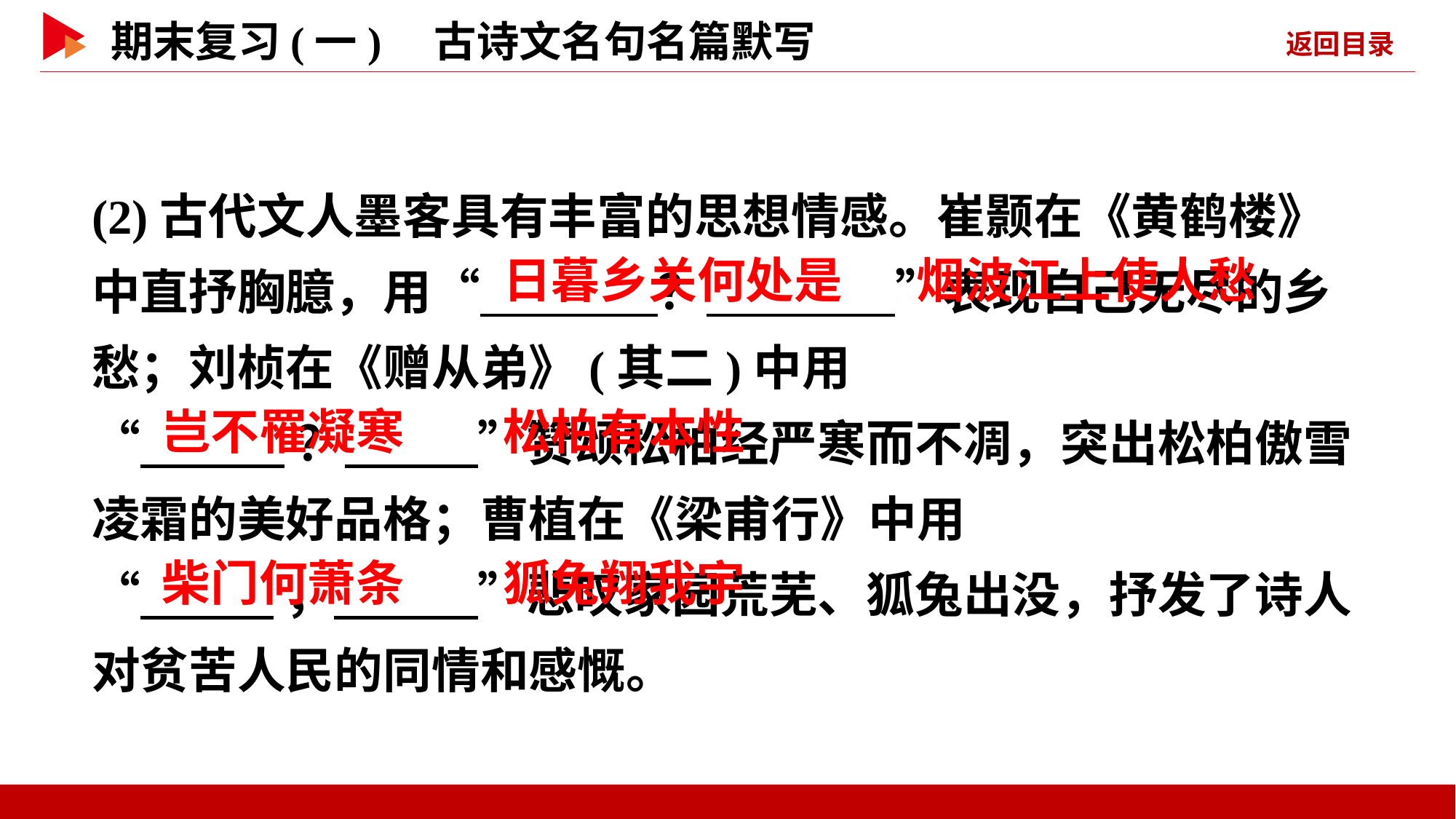

(2)古代文人墨客具有丰富的思想情感。崔颢在《黄鹤楼》中直抒胸臆，用“                ？                 ”表现自己无尽的乡愁；刘桢在《赠从弟》(其二)中用
“             ？            ”赞颂松柏经严寒而不凋，突出松柏傲雪凌霜的美好品格；曹植在《梁甫行》中用
“            ，             ”悲叹家园荒芜、狐兔出没，抒发了诗人对贫苦人民的同情和感慨。
 日暮乡关何处是
 烟波江上使人愁
 岂不罹凝寒
 松柏有本性
 柴门何萧条
 狐兔翔我宇